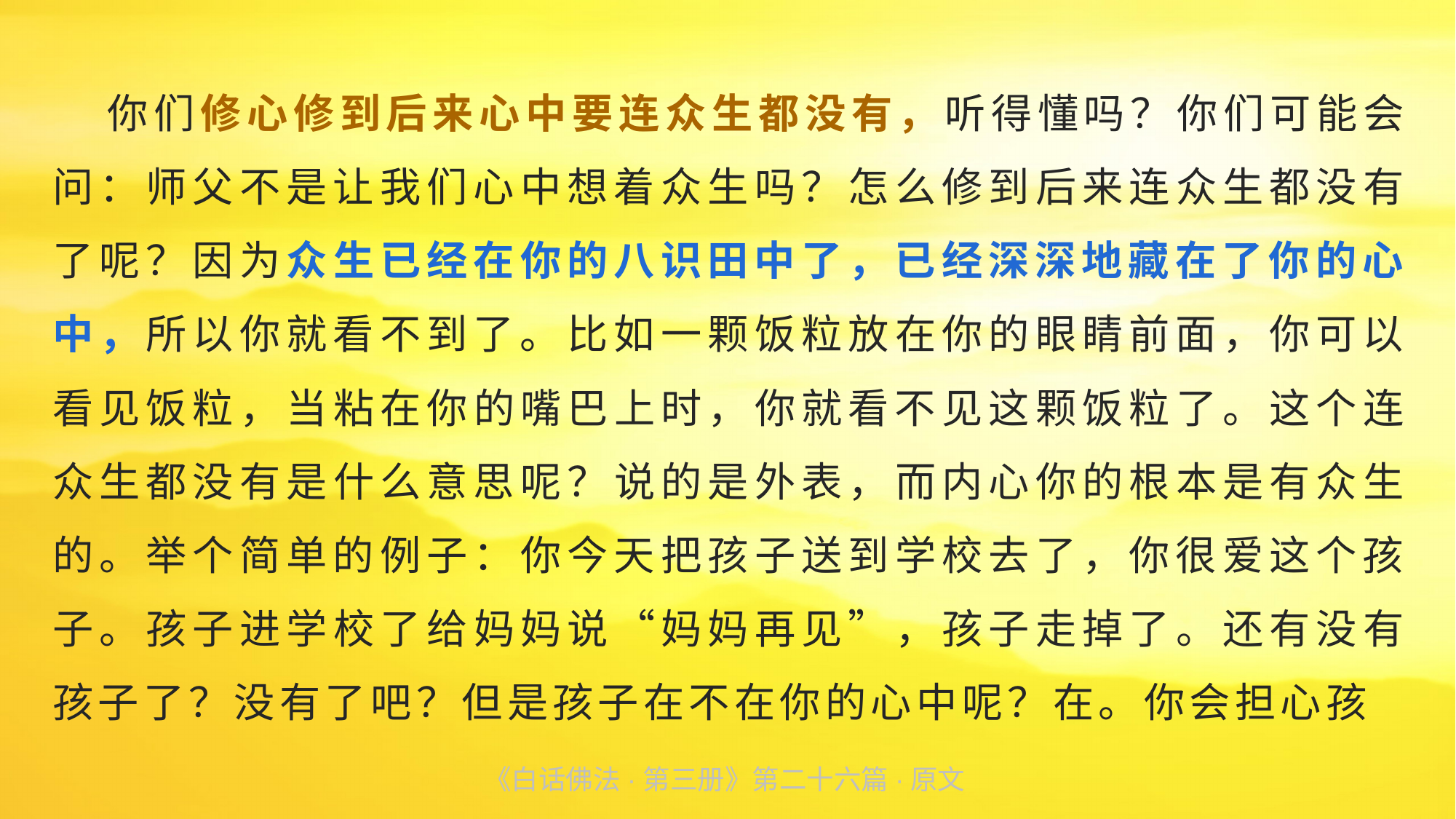

你们修心修到后来心中要连众生都没有，听得懂吗？你们可能会问：师父不是让我们心中想着众生吗？怎么修到后来连众生都没有了呢？因为众生已经在你的八识田中了，已经深深地藏在了你的心中，所以你就看不到了。比如一颗饭粒放在你的眼睛前面，你可以看见饭粒，当粘在你的嘴巴上时，你就看不见这颗饭粒了。这个连众生都没有是什么意思呢？说的是外表，而内心你的根本是有众生的。举个简单的例子：你今天把孩子送到学校去了，你很爱这个孩子。孩子进学校了给妈妈说“妈妈再见”，孩子走掉了。还有没有孩子了？没有了吧？但是孩子在不在你的心中呢？在。你会担心孩
《白话佛法·第三册》第二十六篇·原文